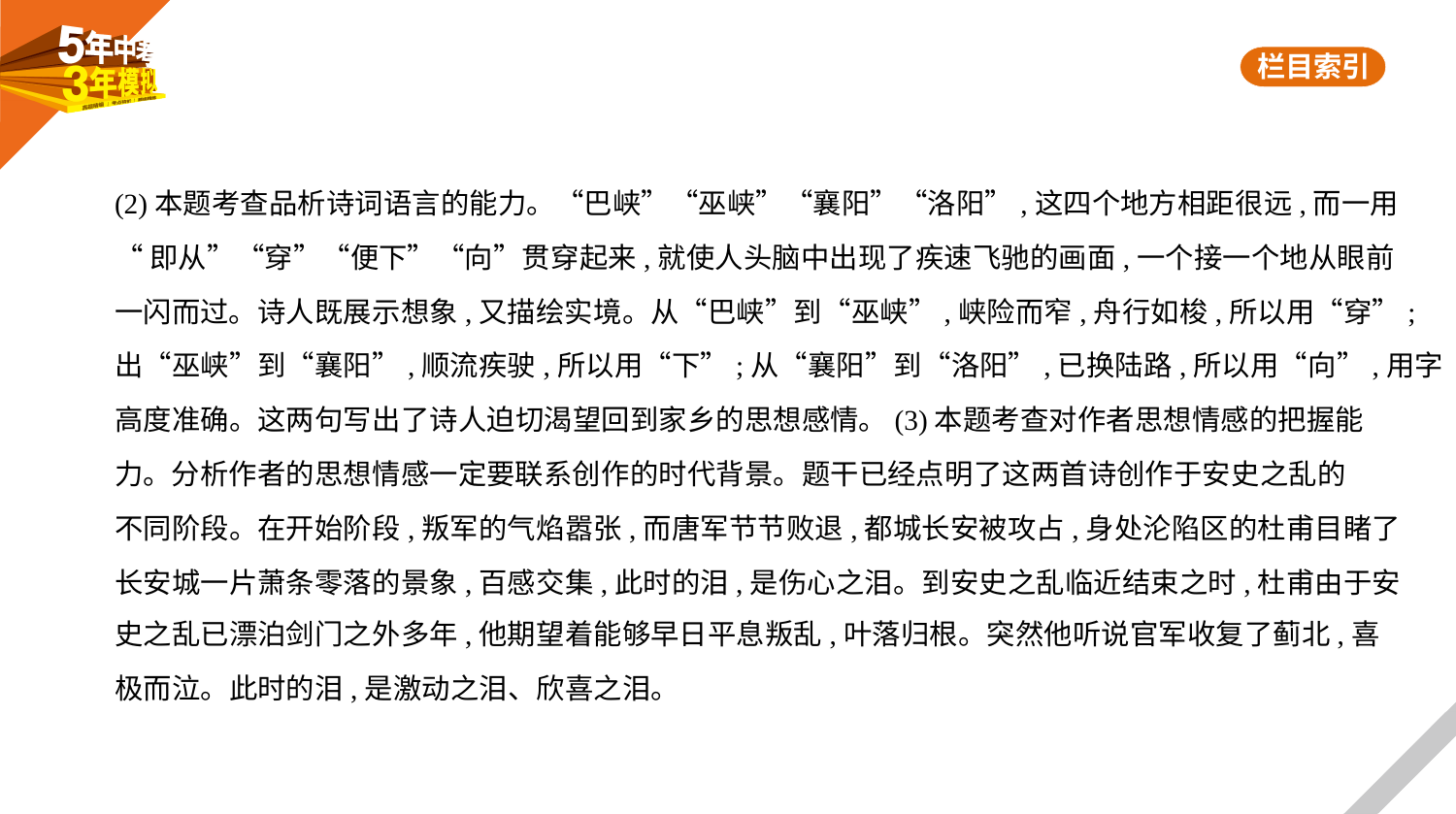

(2)本题考查品析诗词语言的能力。“巴峡”“巫峡”“襄阳”“洛阳”,这四个地方相距很远,而一用
“即从”“穿”“便下”“向”贯穿起来,就使人头脑中出现了疾速飞驰的画面,一个接一个地从眼前
一闪而过。诗人既展示想象,又描绘实境。从“巴峡”到“巫峡”,峡险而窄,舟行如梭,所以用“穿”;
出“巫峡”到“襄阳”,顺流疾驶,所以用“下”;从“襄阳”到“洛阳”,已换陆路,所以用“向”,用字
高度准确。这两句写出了诗人迫切渴望回到家乡的思想感情。(3)本题考查对作者思想情感的把握能
力。分析作者的思想情感一定要联系创作的时代背景。题干已经点明了这两首诗创作于安史之乱的
不同阶段。在开始阶段,叛军的气焰嚣张,而唐军节节败退,都城长安被攻占,身处沦陷区的杜甫目睹了
长安城一片萧条零落的景象,百感交集,此时的泪,是伤心之泪。到安史之乱临近结束之时,杜甫由于安
史之乱已漂泊剑门之外多年,他期望着能够早日平息叛乱,叶落归根。突然他听说官军收复了蓟北,喜
极而泣。此时的泪,是激动之泪、欣喜之泪。